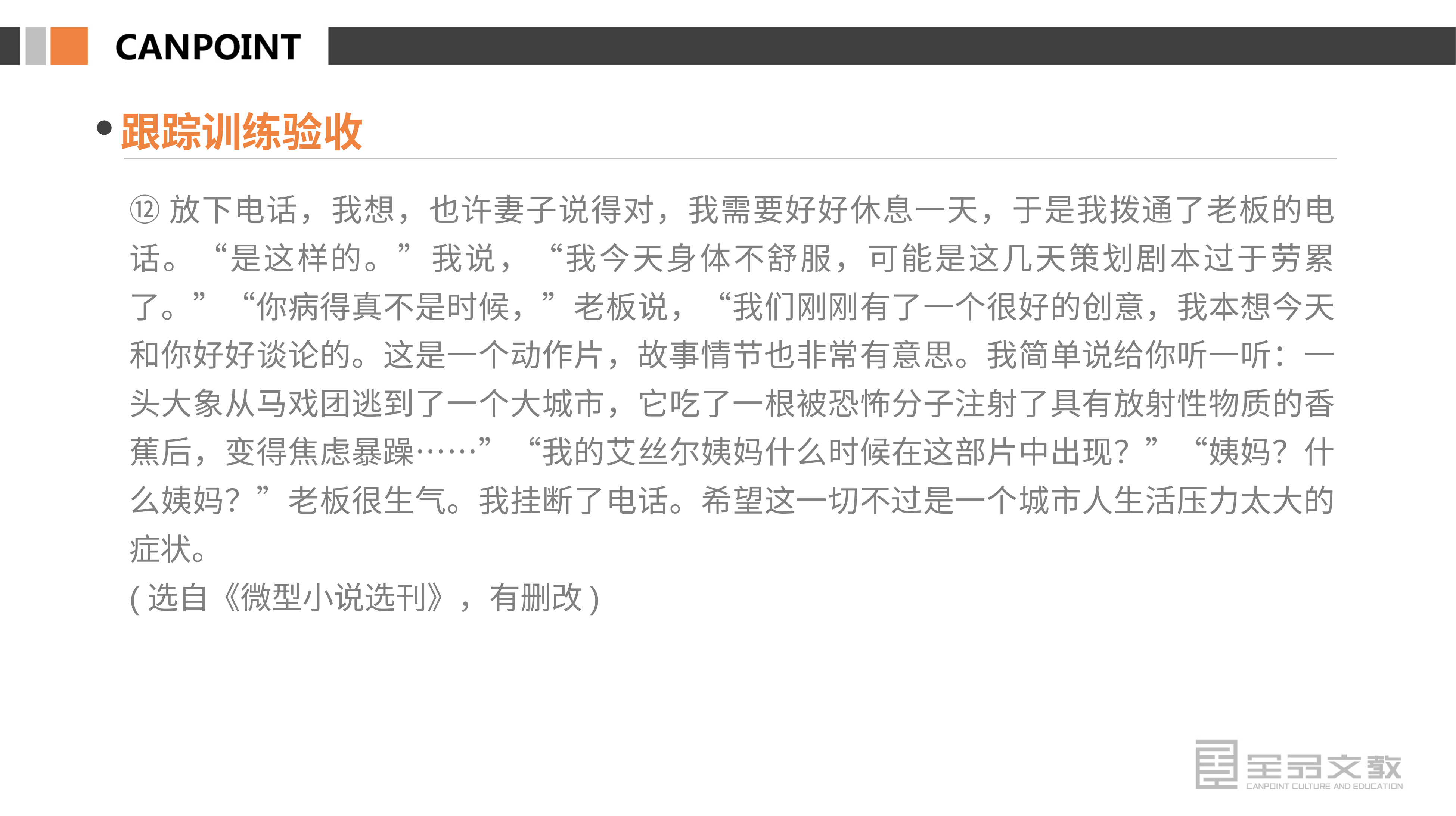

跟踪训练验收

⑫放下电话，我想，也许妻子说得对，我需要好好休息一天，于是我拨通了老板的电话。“是这样的。”我说，“我今天身体不舒服，可能是这几天策划剧本过于劳累了。”“你病得真不是时候，”老板说，“我们刚刚有了一个很好的创意，我本想今天和你好好谈论的。这是一个动作片，故事情节也非常有意思。我简单说给你听一听：一头大象从马戏团逃到了一个大城市，它吃了一根被恐怖分子注射了具有放射性物质的香蕉后，变得焦虑暴躁……”“我的艾丝尔姨妈什么时候在这部片中出现？”“姨妈？什么姨妈？”老板很生气。我挂断了电话。希望这一切不过是一个城市人生活压力太大的症状。
(选自《微型小说选刊》，有删改)